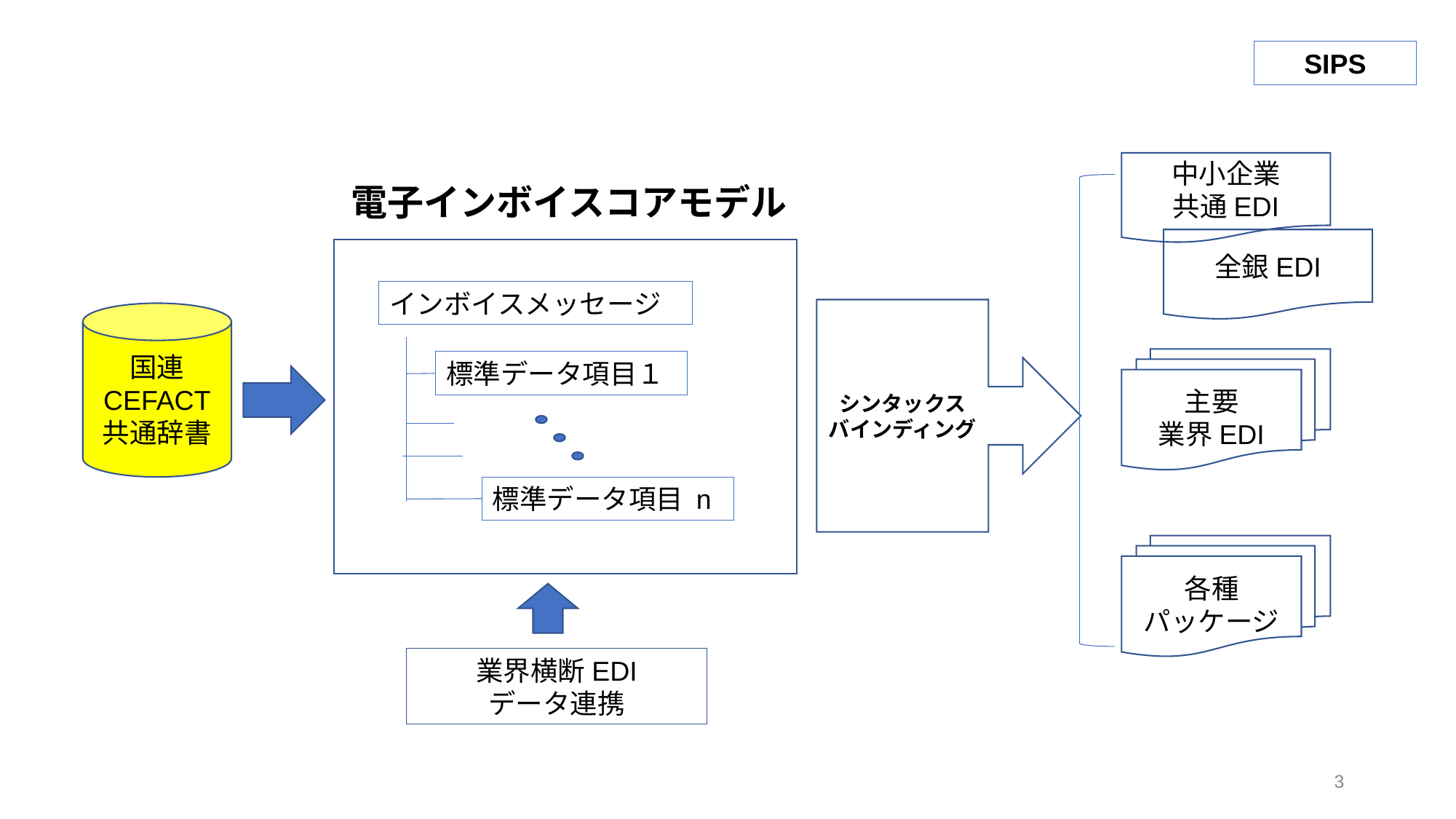

SIPS
中小企業
共通EDI
電子インボイスコアモデル

全銀EDI

インボイスメッセージ
シンタックス
バインディング
国連
CEFACT
共通辞書
主要
業界EDI
標準データ項目１

標準データ項目 n
各種
パッケージ

業界横断EDI
データ連携
3